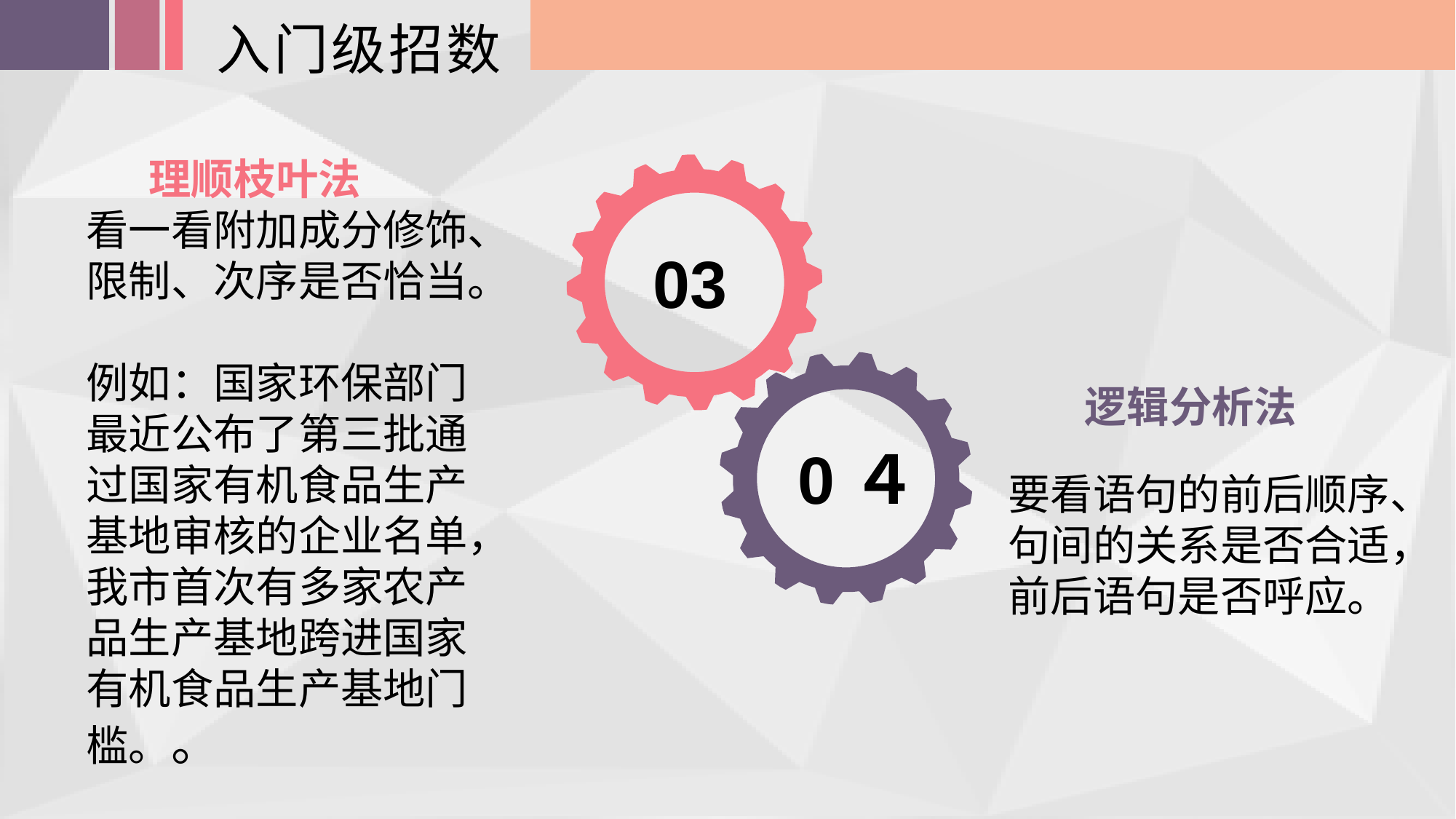

入门级招数

        理顺枝叶法
看一看附加成分修饰、限制、次序是否恰当。

例如：国家环保部门最近公布了第三批通过国家有机食品生产基地审核的企业名单，我市首次有多家农产品生产基地跨进国家有机食品生产基地门槛。。

03

          逻辑分析法

要看语句的前后顺序、句间的关系是否合适，前后语句是否呼应。

0４